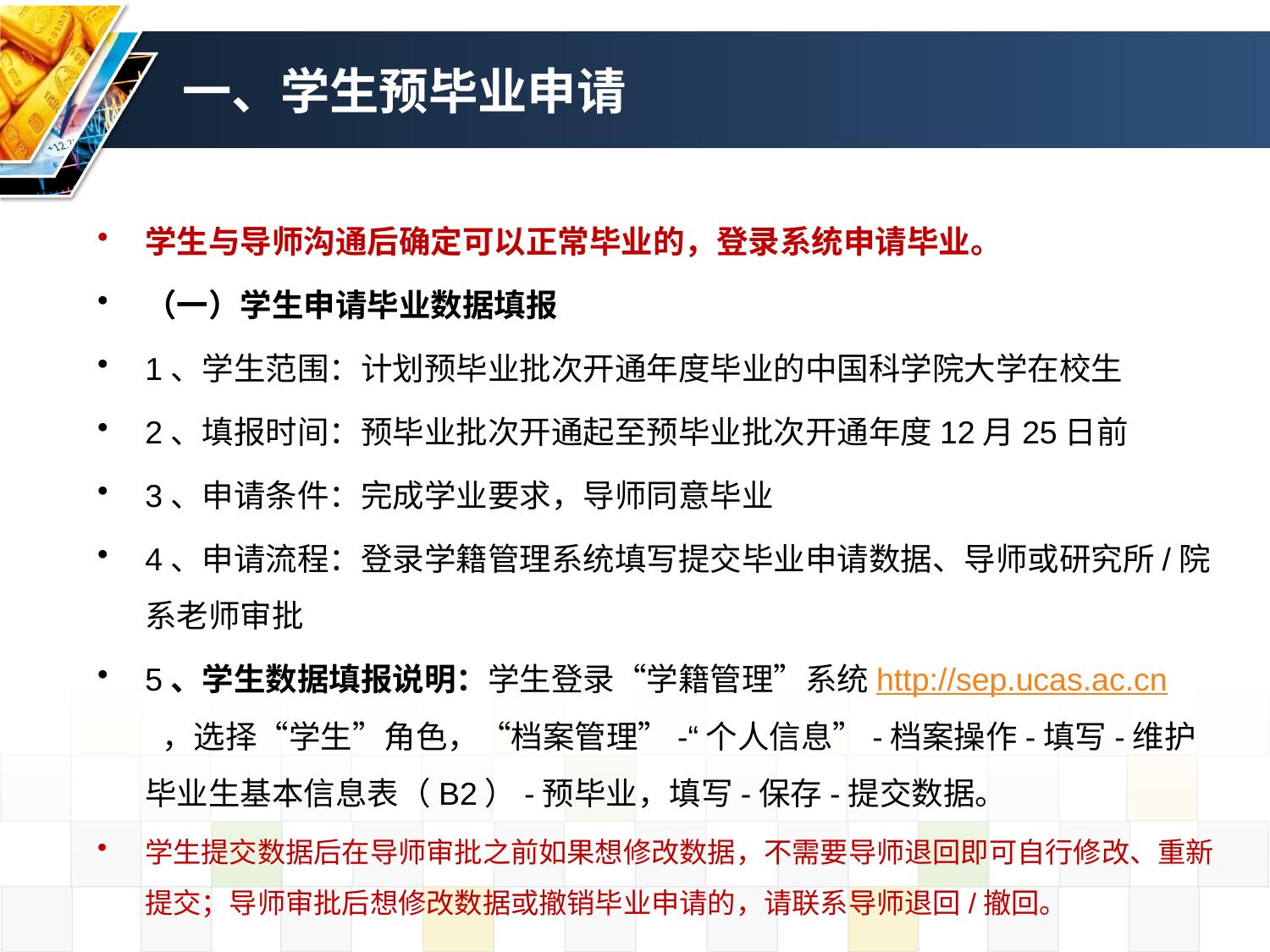

# 一、学生预毕业申请
学生与导师沟通后确定可以正常毕业的，登录系统申请毕业。
（一）学生申请毕业数据填报
1、学生范围：计划预毕业批次开通年度毕业的中国科学院大学在校生
2、填报时间：预毕业批次开通起至预毕业批次开通年度12月25日前
3、申请条件：完成学业要求，导师同意毕业
4、申请流程：登录学籍管理系统填写提交毕业申请数据、导师或研究所/院系老师审批
5、学生数据填报说明：学生登录“学籍管理”系统http://sep.ucas.ac.cn ，选择“学生”角色，“档案管理”-“个人信息”-档案操作-填写-维护毕业生基本信息表（B2）-预毕业，填写-保存-提交数据。
学生提交数据后在导师审批之前如果想修改数据，不需要导师退回即可自行修改、重新提交；导师审批后想修改数据或撤销毕业申请的，请联系导师退回/撤回。